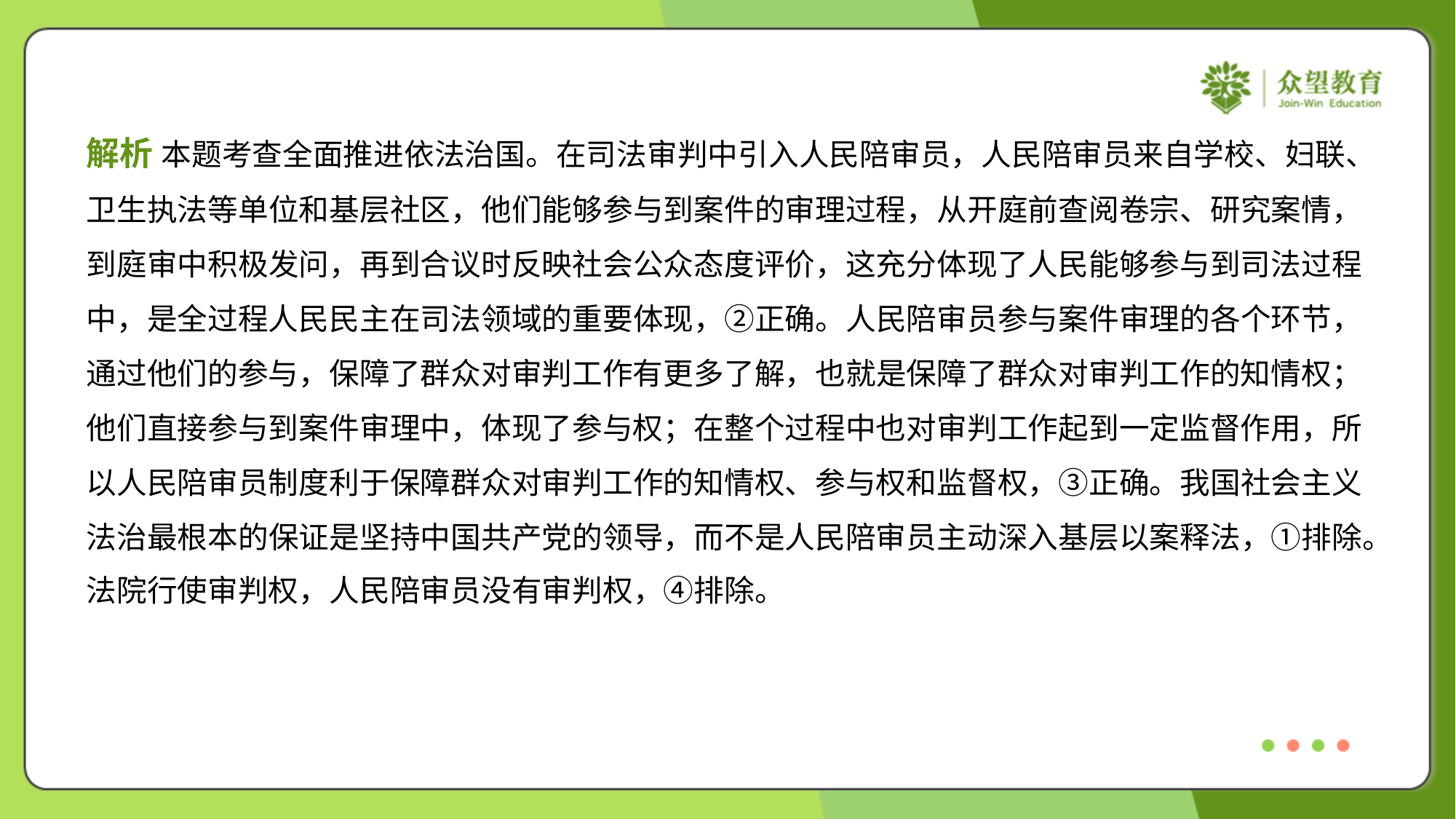

解析 本题考查全面推进依法治国。在司法审判中引入人民陪审员，人民陪审员来自学校、妇联、
卫生执法等单位和基层社区，他们能够参与到案件的审理过程，从开庭前查阅卷宗、研究案情，
到庭审中积极发问，再到合议时反映社会公众态度评价，这充分体现了人民能够参与到司法过程
中，是全过程人民民主在司法领域的重要体现，②正确。人民陪审员参与案件审理的各个环节，
通过他们的参与，保障了群众对审判工作有更多了解，也就是保障了群众对审判工作的知情权；
他们直接参与到案件审理中，体现了参与权；在整个过程中也对审判工作起到一定监督作用，所
以人民陪审员制度利于保障群众对审判工作的知情权、参与权和监督权，③正确。我国社会主义
法治最根本的保证是坚持中国共产党的领导，而不是人民陪审员主动深入基层以案释法，①排除。
法院行使审判权，人民陪审员没有审判权，④排除。